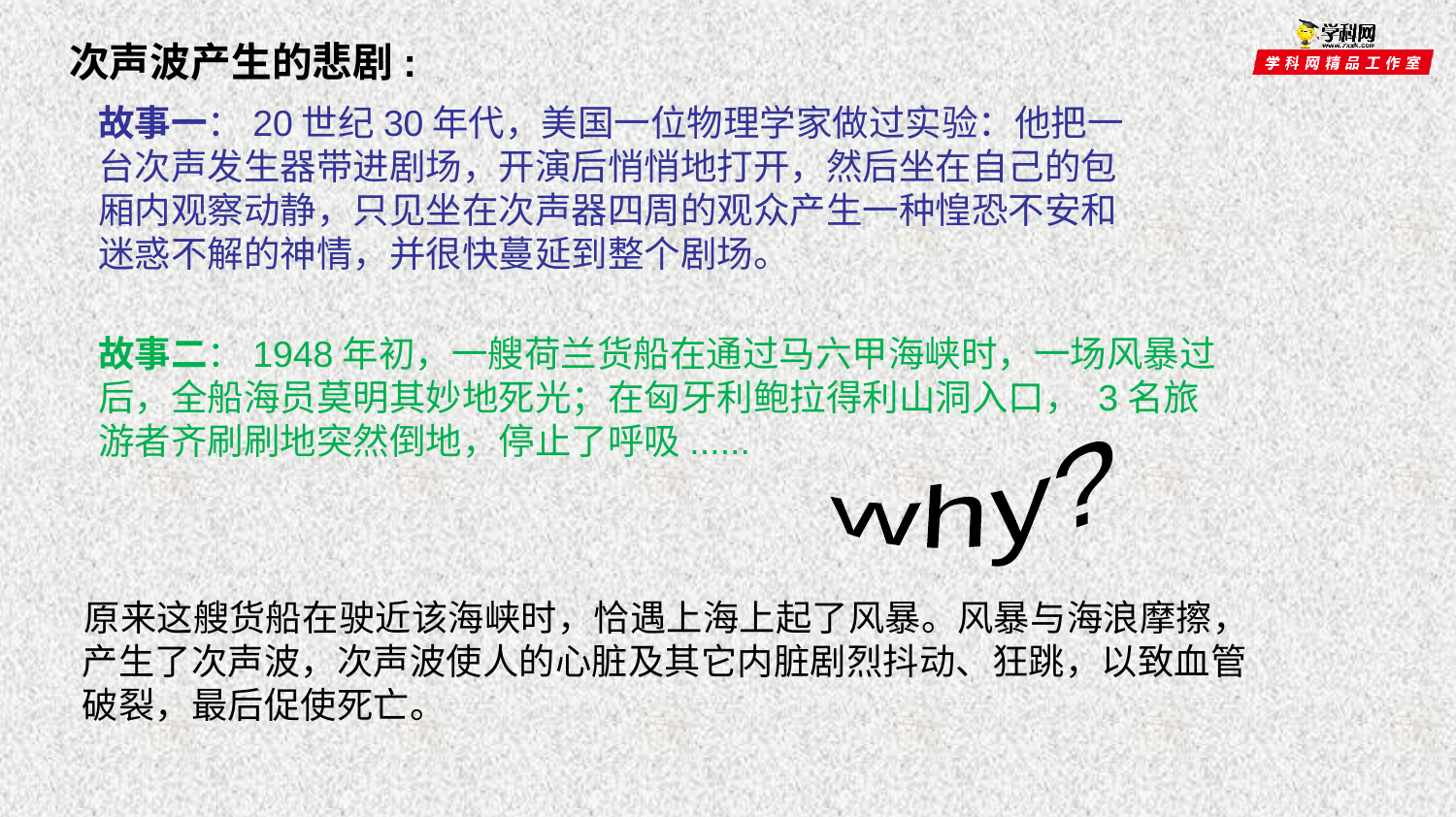

次声波产生的悲剧:
故事一：20世纪30年代，美国一位物理学家做过实验：他把一台次声发生器带进剧场，开演后悄悄地打开，然后坐在自己的包厢内观察动静，只见坐在次声器四周的观众产生一种惶恐不安和迷惑不解的神情，并很快蔓延到整个剧场。
故事二：1948年初，一艘荷兰货船在通过马六甲海峡时，一场风暴过后，全船海员莫明其妙地死光；在匈牙利鲍拉得利山洞入口， 3名旅游者齐刷刷地突然倒地，停止了呼吸......
why?
  原来这艘货船在驶近该海峡时，恰遇上海上起了风暴。风暴与海浪摩擦，产生了次声波，次声波使人的心脏及其它内脏剧烈抖动、狂跳，以致血管破裂，最后促使死亡。